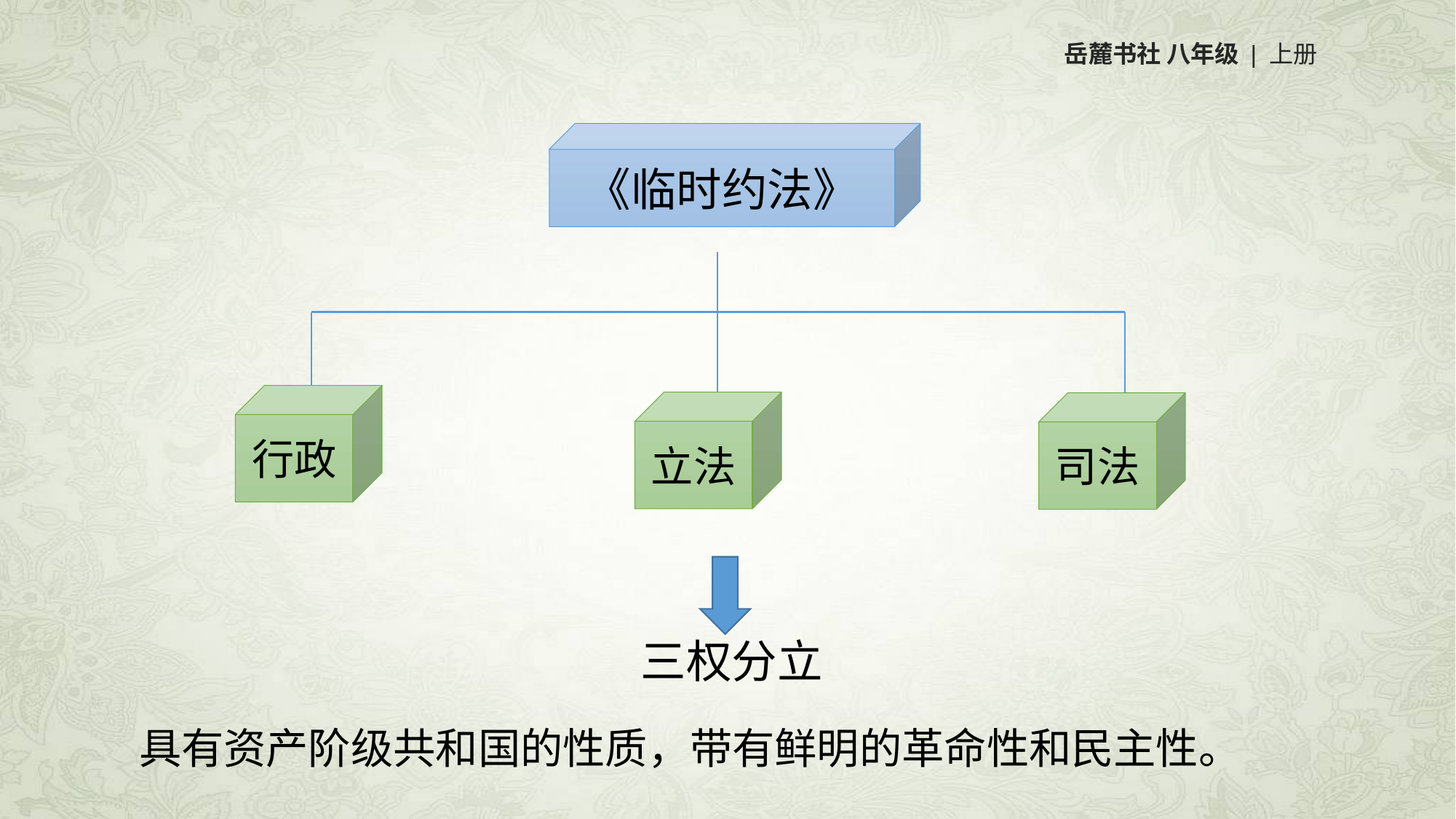

岳麓书社 八年级 | 上册
《临时约法》
行政
立法
司法

三权分立
    具有资产阶级共和国的性质，带有鲜明的革命性和民主性。